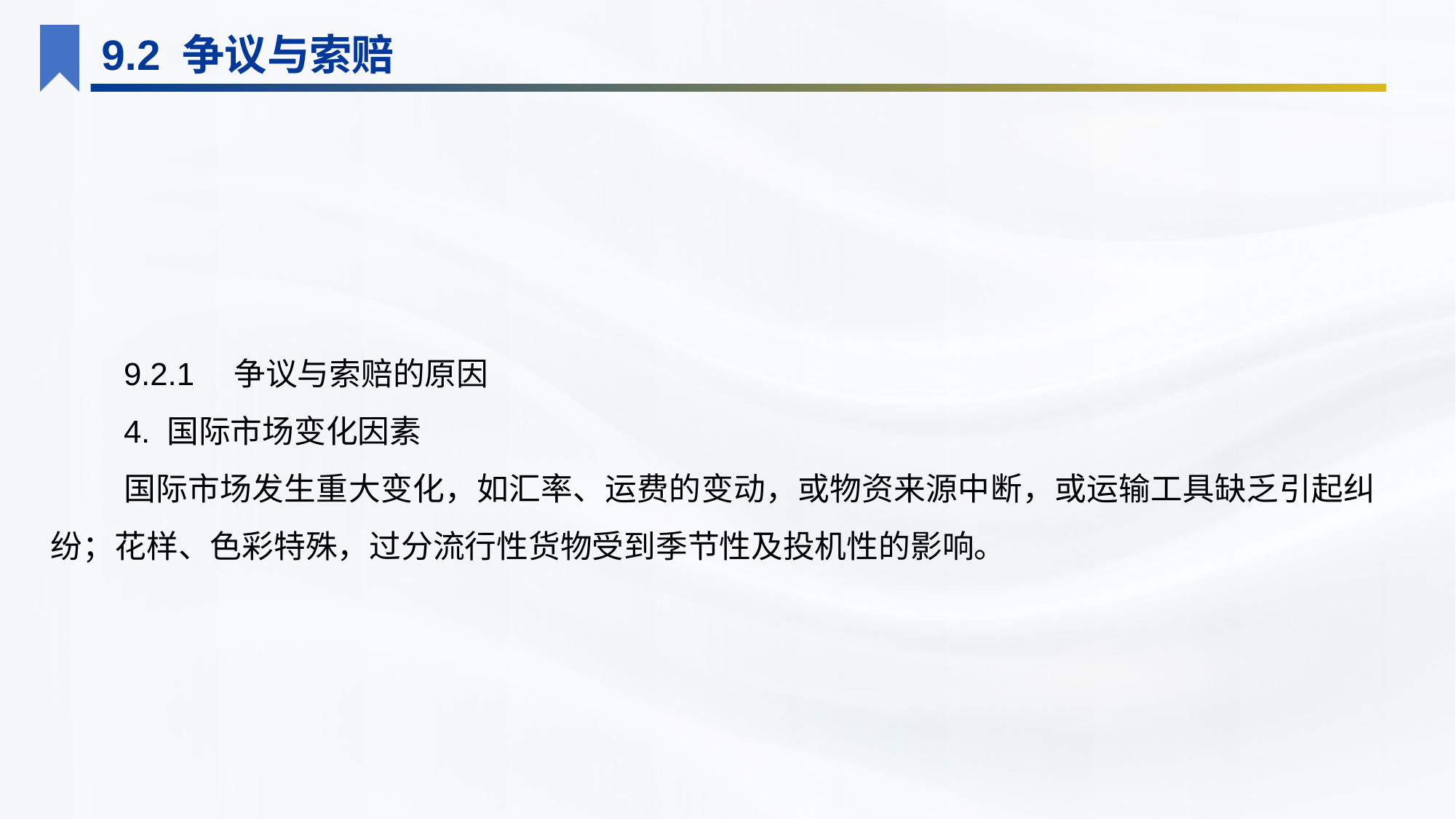

9.2 争议与索赔
9.2.1　争议与索赔的原因
4. 国际市场变化因素
国际市场发生重大变化，如汇率、运费的变动，或物资来源中断，或运输工具缺乏引起纠纷；花样、色彩特殊，过分流行性货物受到季节性及投机性的影响。